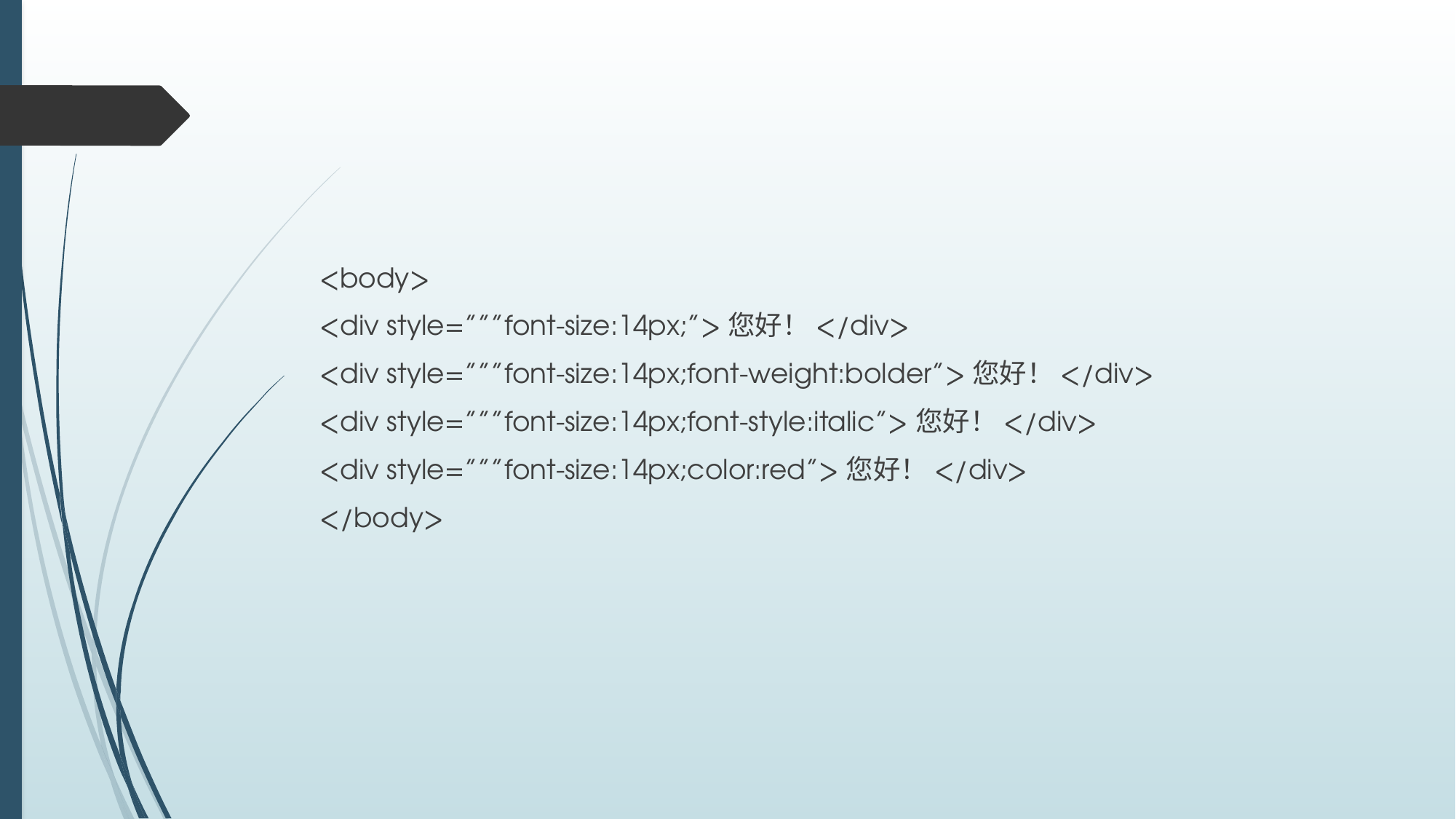

#
<body>
<div style=”””font-size:14px;”>您好！</div>
<div style=”””font-size:14px;font-weight:bolder”>您好！</div>
<div style=”””font-size:14px;font-style:italic”>您好！</div>
<div style=”””font-size:14px;color:red”>您好！</div>
</body>